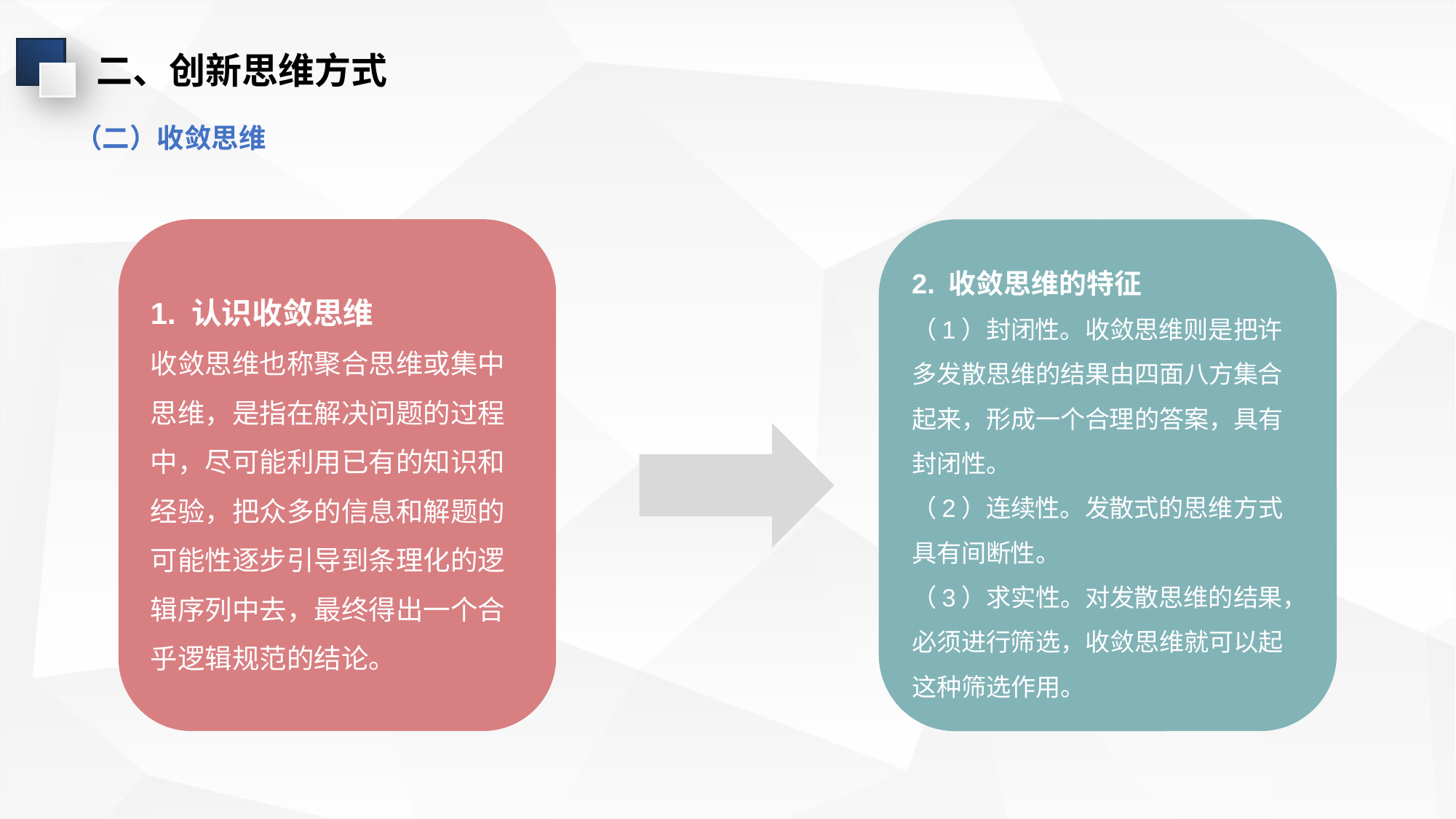

二、创新思维方式
（二）收敛思维
1. 认识收敛思维
收敛思维也称聚合思维或集中思维，是指在解决问题的过程中，尽可能利用已有的知识和经验，把众多的信息和解题的可能性逐步引导到条理化的逻辑序列中去，最终得出一个合乎逻辑规范的结论。
2. 收敛思维的特征
（1）封闭性。收敛思维则是把许多发散思维的结果由四面八方集合起来，形成一个合理的答案，具有封闭性。
（2）连续性。发散式的思维方式具有间断性。
（3）求实性。对发散思维的结果，必须进行筛选，收敛思维就可以起这种筛选作用。